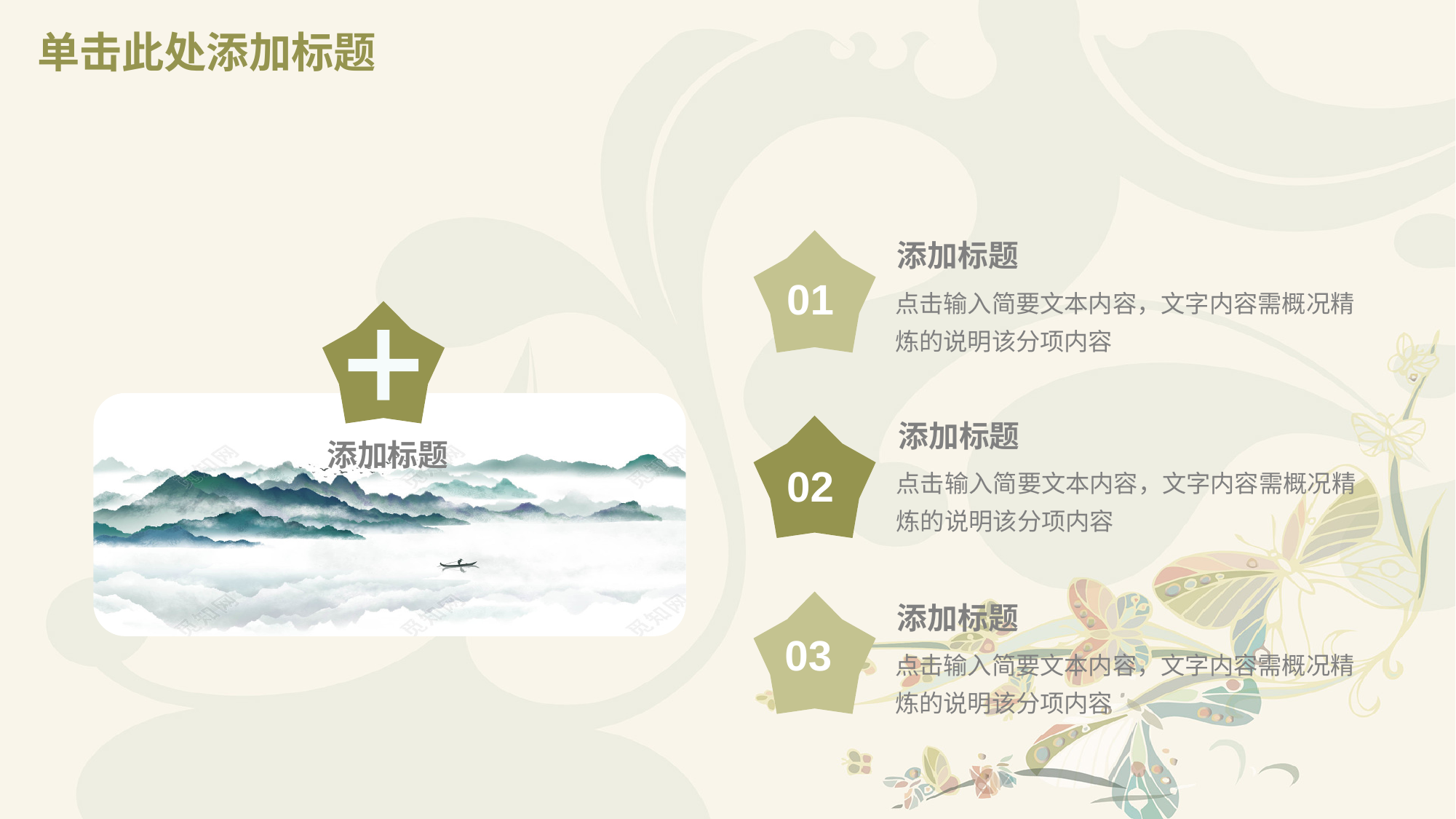

# 单击此处添加标题

添加标题
01
点击输入简要文本内容，文字内容需概况精炼的说明该分项内容

添加标题

添加标题
02
点击输入简要文本内容，文字内容需概况精炼的说明该分项内容

添加标题
03
点击输入简要文本内容，文字内容需概况精炼的说明该分项内容